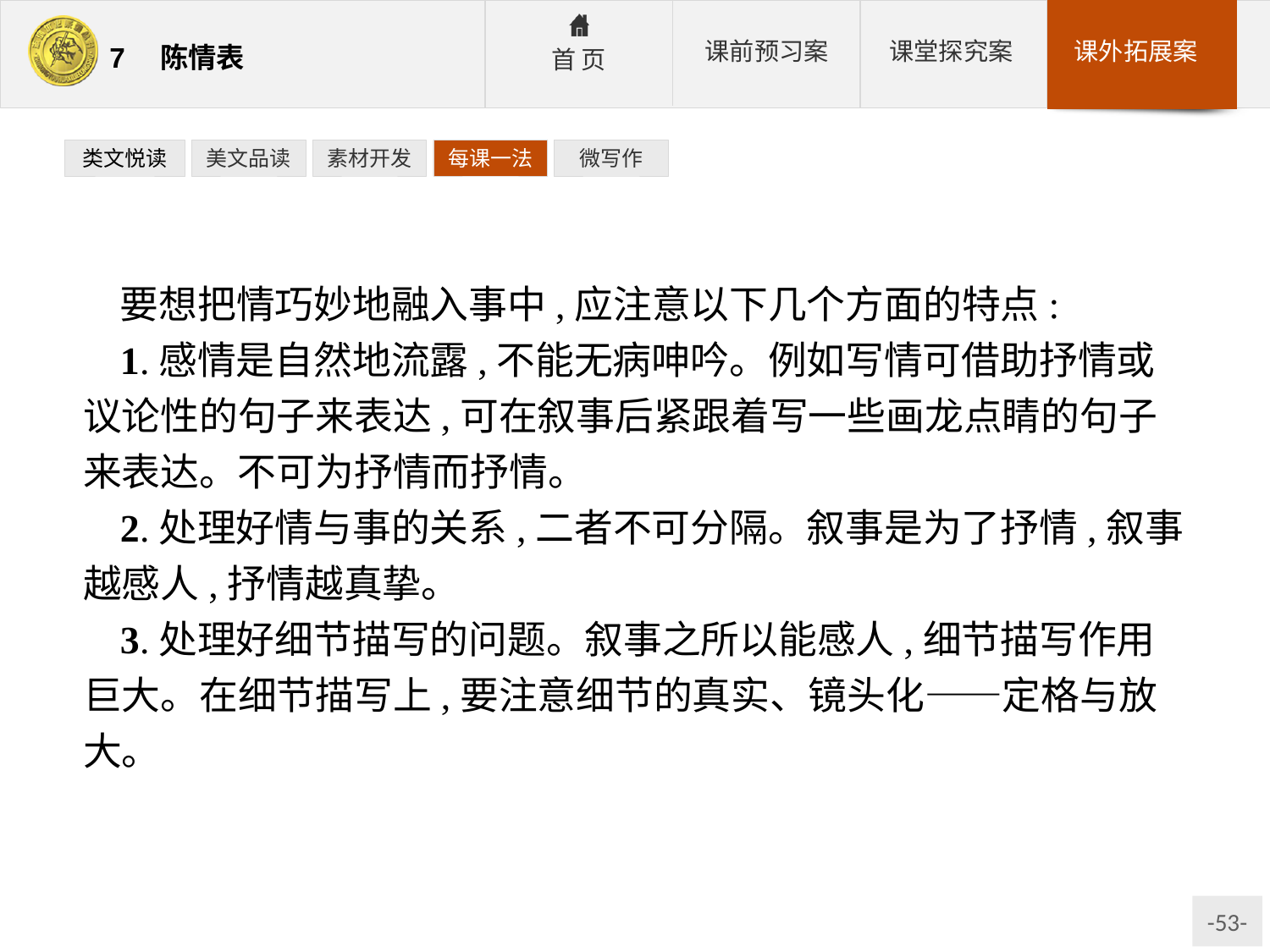

类文悦读
美文品读
素材开发
每课一法
微写作
要想把情巧妙地融入事中,应注意以下几个方面的特点:
1.感情是自然地流露,不能无病呻吟。例如写情可借助抒情或议论性的句子来表达,可在叙事后紧跟着写一些画龙点睛的句子来表达。不可为抒情而抒情。
2.处理好情与事的关系,二者不可分隔。叙事是为了抒情,叙事越感人,抒情越真挚。
3.处理好细节描写的问题。叙事之所以能感人,细节描写作用巨大。在细节描写上,要注意细节的真实、镜头化——定格与放大。